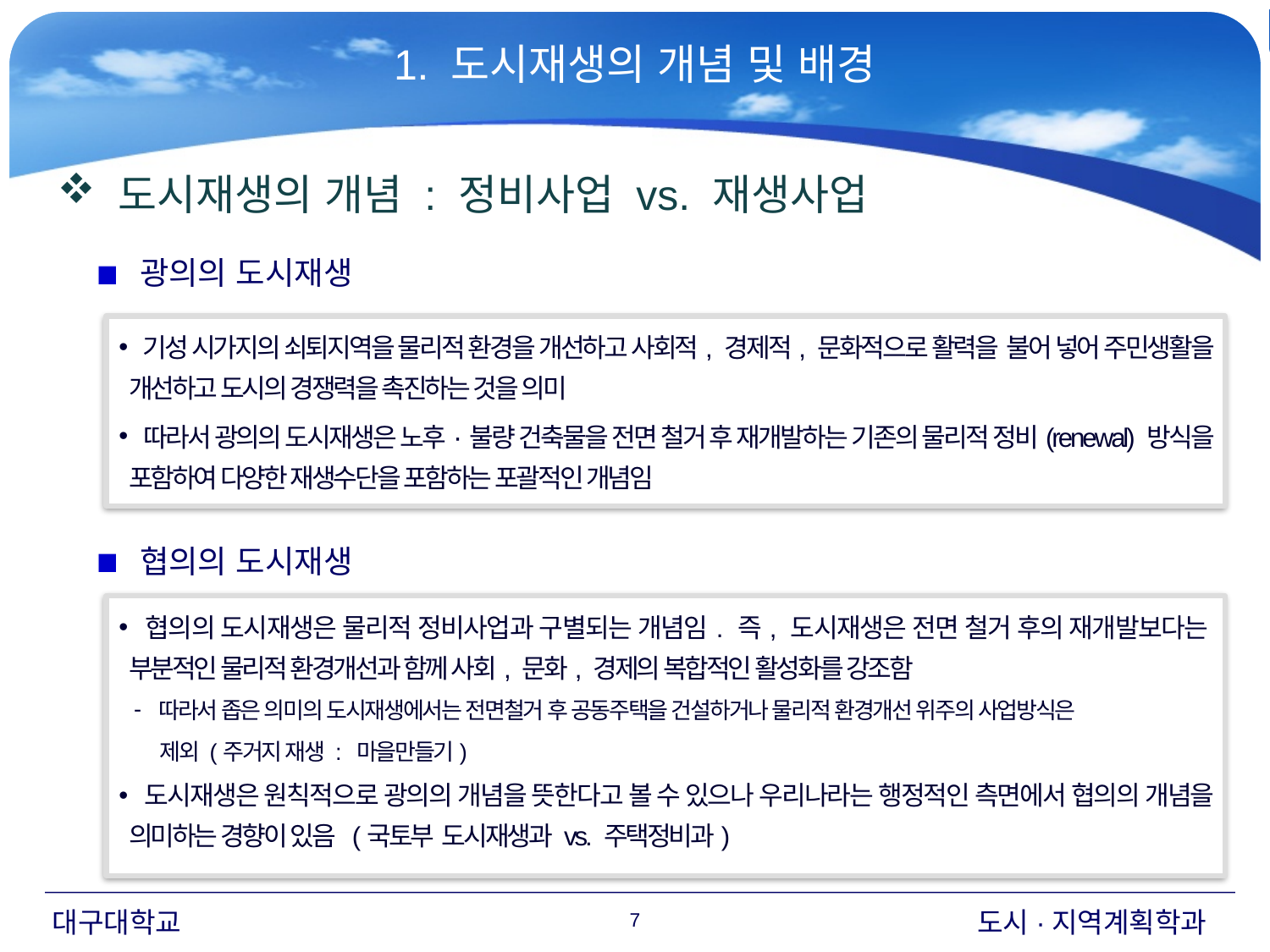

1. 도시재생의 개념 및 배경
 도시재생의 개념 : 정비사업 vs. 재생사업
 광의의 도시재생
 기성 시가지의 쇠퇴지역을 물리적 환경을 개선하고 사회적, 경제적, 문화적으로 활력을  불어 넣어 주민생활을 개선하고 도시의 경쟁력을 촉진하는 것을 의미

 따라서 광의의 도시재생은 노후·불량 건축물을 전면 철거 후 재개발하는 기존의 물리적 정비(renewal) 방식을 포함하여 다양한 재생수단을 포함하는 포괄적인 개념임
 협의의 도시재생
 협의의 도시재생은 물리적 정비사업과 구별되는 개념임. 즉, 도시재생은 전면 철거 후의 재개발보다는  부분적인 물리적 환경개선과 함께 사회, 문화, 경제의 복합적인 활성화를 강조함

 도시재생은 원칙적으로 광의의 개념을 뜻한다고 볼 수 있으나 우리나라는 행정적인 측면에서 협의의 개념을 의미하는 경향이 있음  (국토부  도시재생과 vs. 주택정비과)

따라서 좁은 의미의 도시재생에서는 전면철거 후 공동주택을 건설하거나 물리적 환경개선 위주의 사업방식은
    제외 (주거지 재생 :  마을만들기)